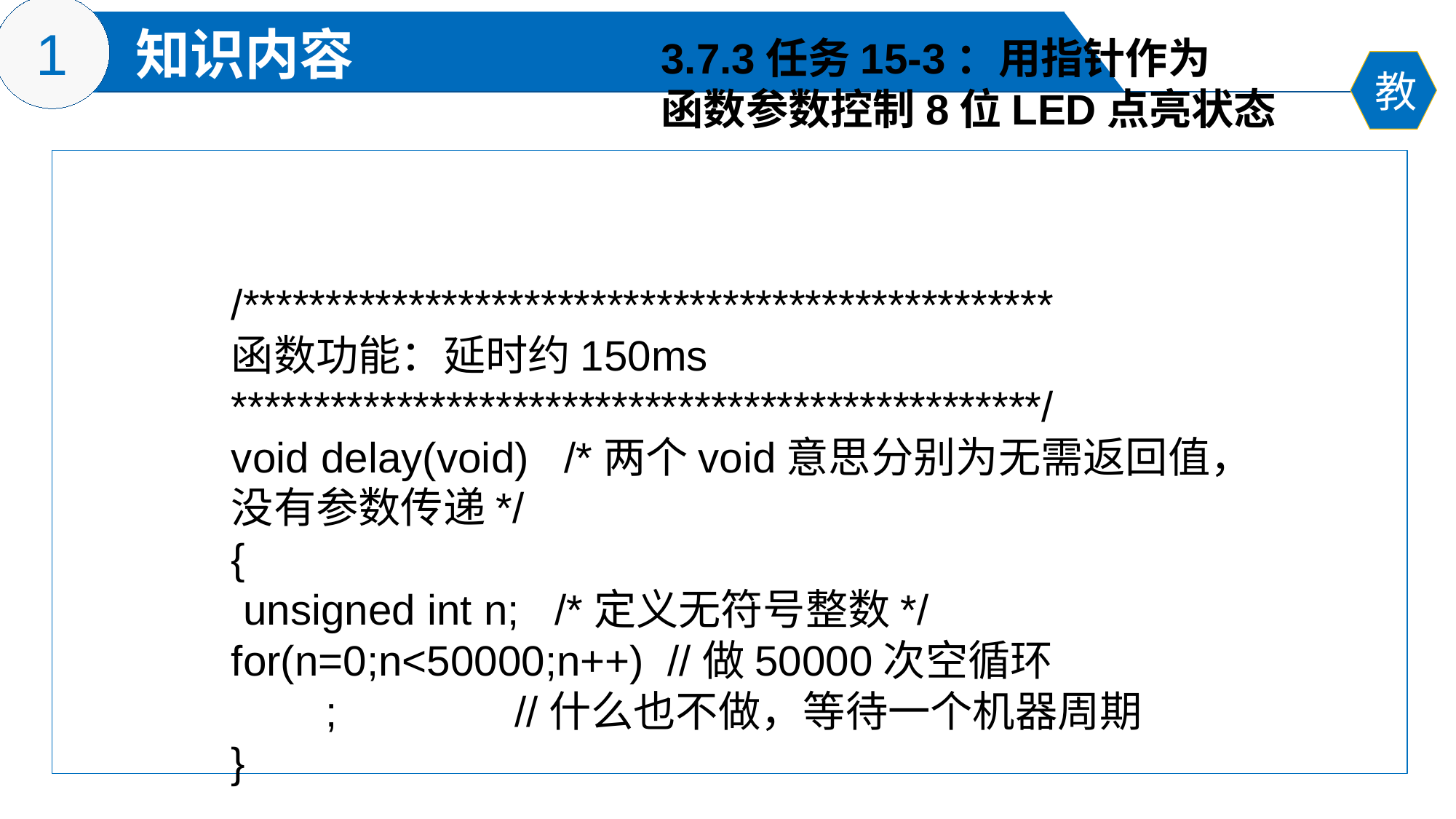

3.7.3任务15-3：用指针作为
函数参数控制8位LED点亮状态
/*************************************************
函数功能：延时约150ms
*************************************************/
void delay(void)   /*两个void意思分别为无需返回值，没有参数传递*/
{
 unsigned int n;   /*定义无符号整数*/
for(n=0;n<50000;n++)  //做50000次空循环
        ;               //什么也不做，等待一个机器周期
}